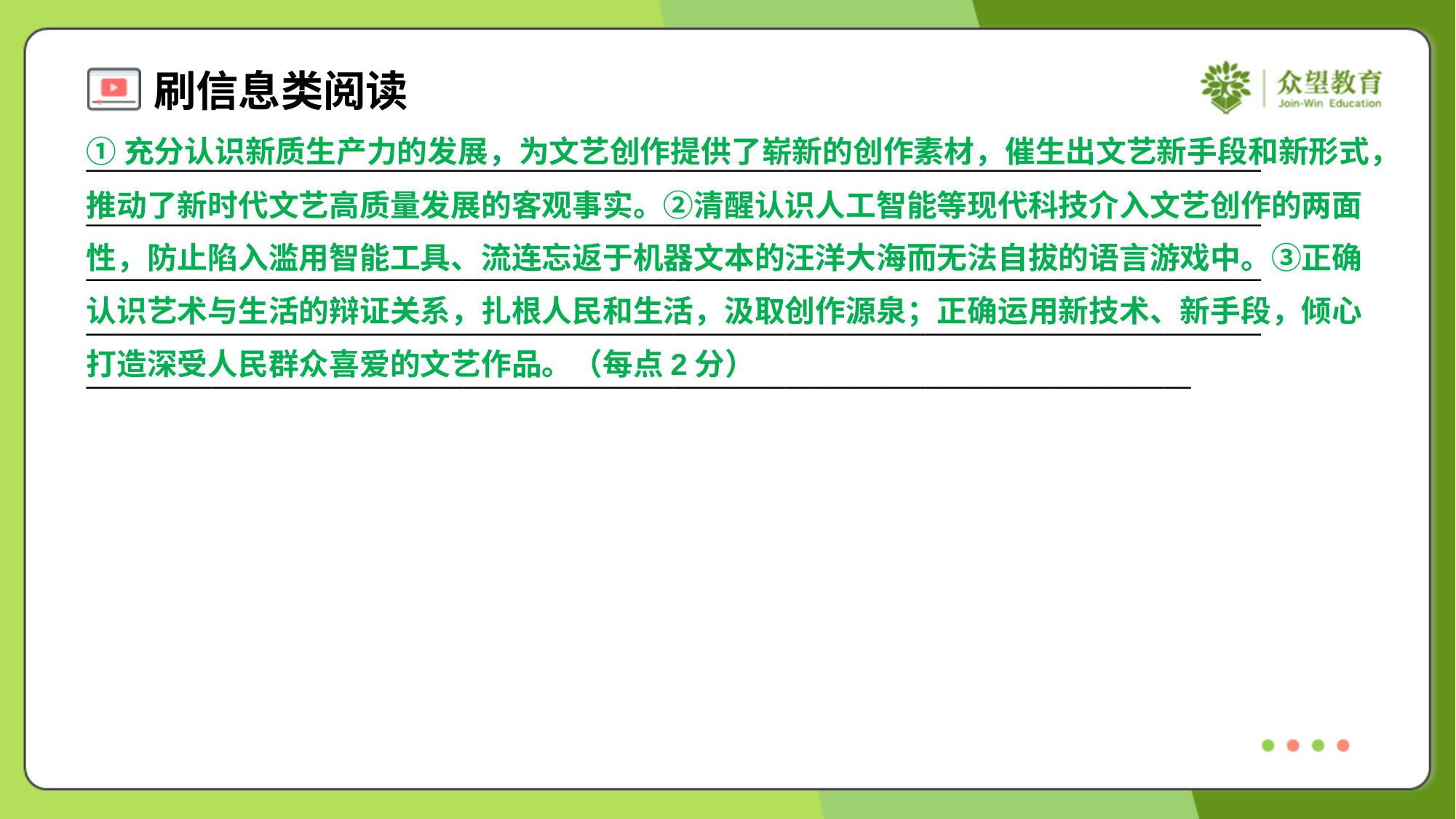

①充分认识新质生产力的发展，为文艺创作提供了崭新的创作素材，催生出文艺新手段和新形式，
推动了新时代文艺高质量发展的客观事实。②清醒认识人工智能等现代科技介入文艺创作的两面
性，防止陷入滥用智能工具、流连忘返于机器文本的汪洋大海而无法自拔的语言游戏中。③正确
认识艺术与生活的辩证关系，扎根人民和生活，汲取创作源泉；正确运用新技术、新手段，倾心
打造深受人民群众喜爱的文艺作品。（每点2分）
____________________________________________________________________________________
____________________________________________________________________________________
____________________________________________________________________________________
____________________________________________________________________________________
_______________________________________________________________________________